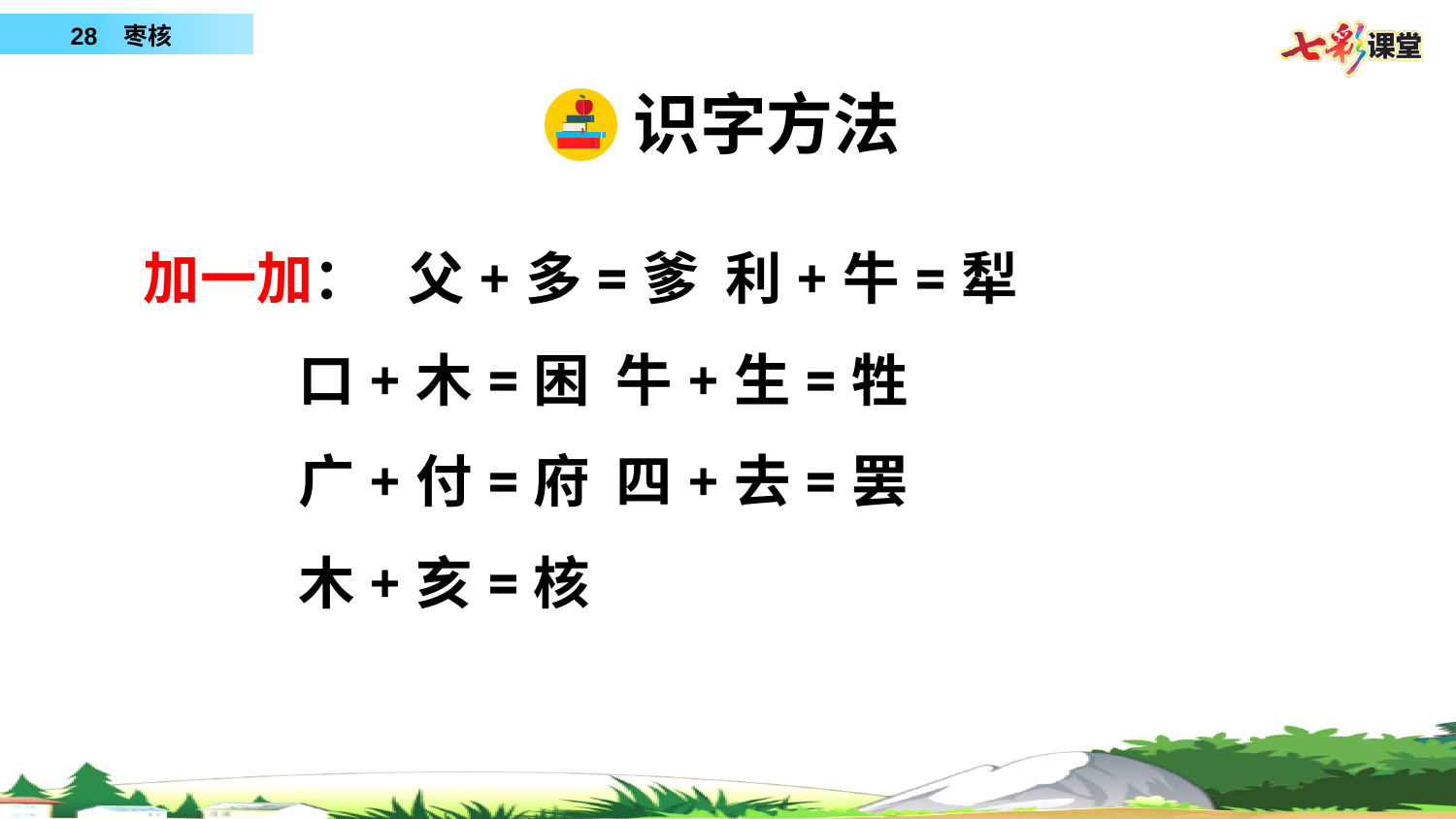

识字方法

加一加：   父+多=爹  利+牛=犁
           口+木=困  牛+生=牲
           广+付=府  四+去=罢
           木+亥=核